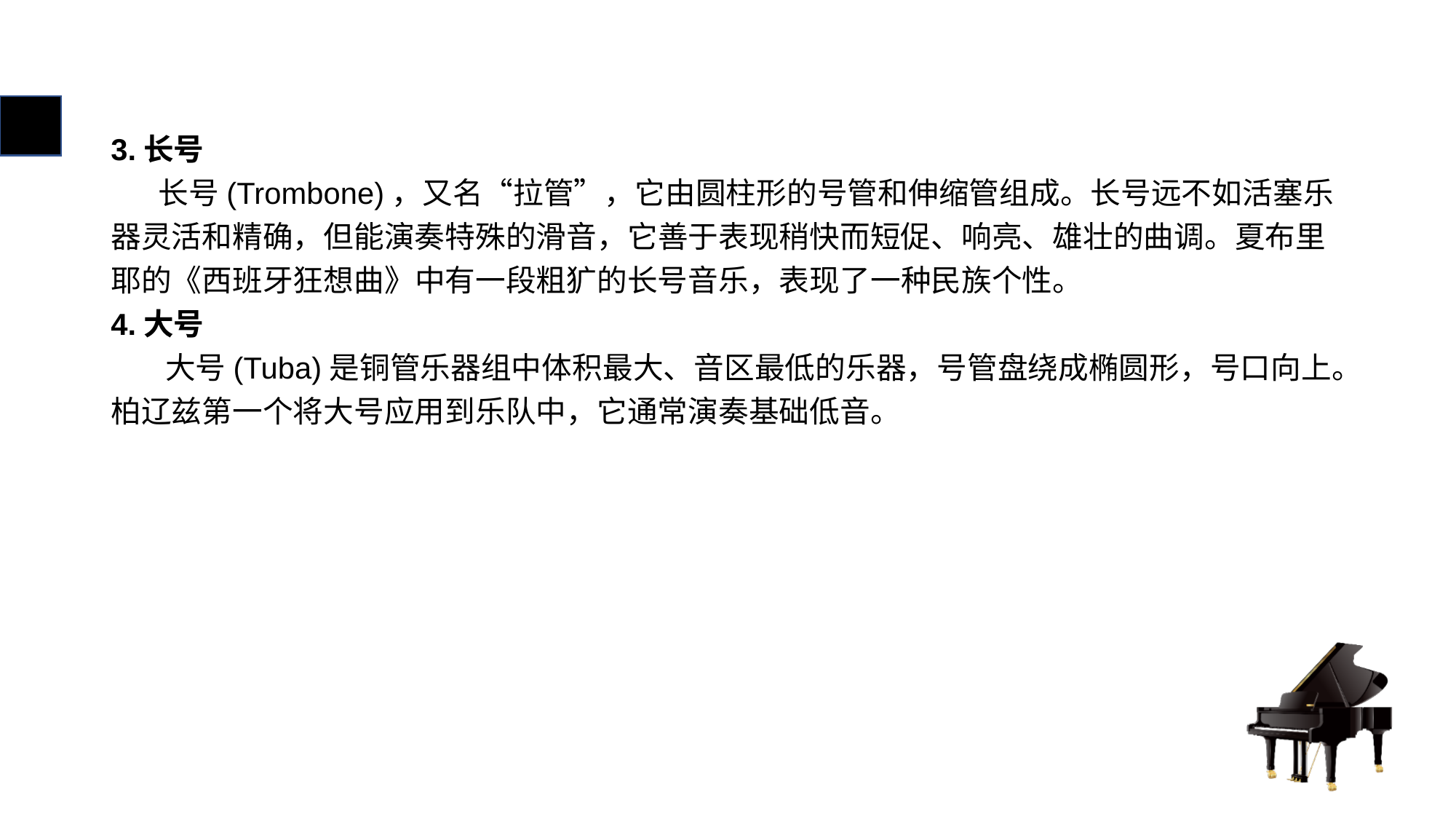

# 3.长号
      长号(Trombone)，又名“拉管”，它由圆柱形的号管和伸缩管组成。长号远不如活塞乐器灵活和精确，但能演奏特殊的滑音，它善于表现稍快而短促、响亮、雄壮的曲调。夏布里耶的《西班牙狂想曲》中有一段粗犷的长号音乐，表现了一种民族个性。
4.大号
       大号(Tuba)是铜管乐器组中体积最大、音区最低的乐器，号管盘绕成椭圆形，号口向上。柏辽兹第一个将大号应用到乐队中，它通常演奏基础低音。